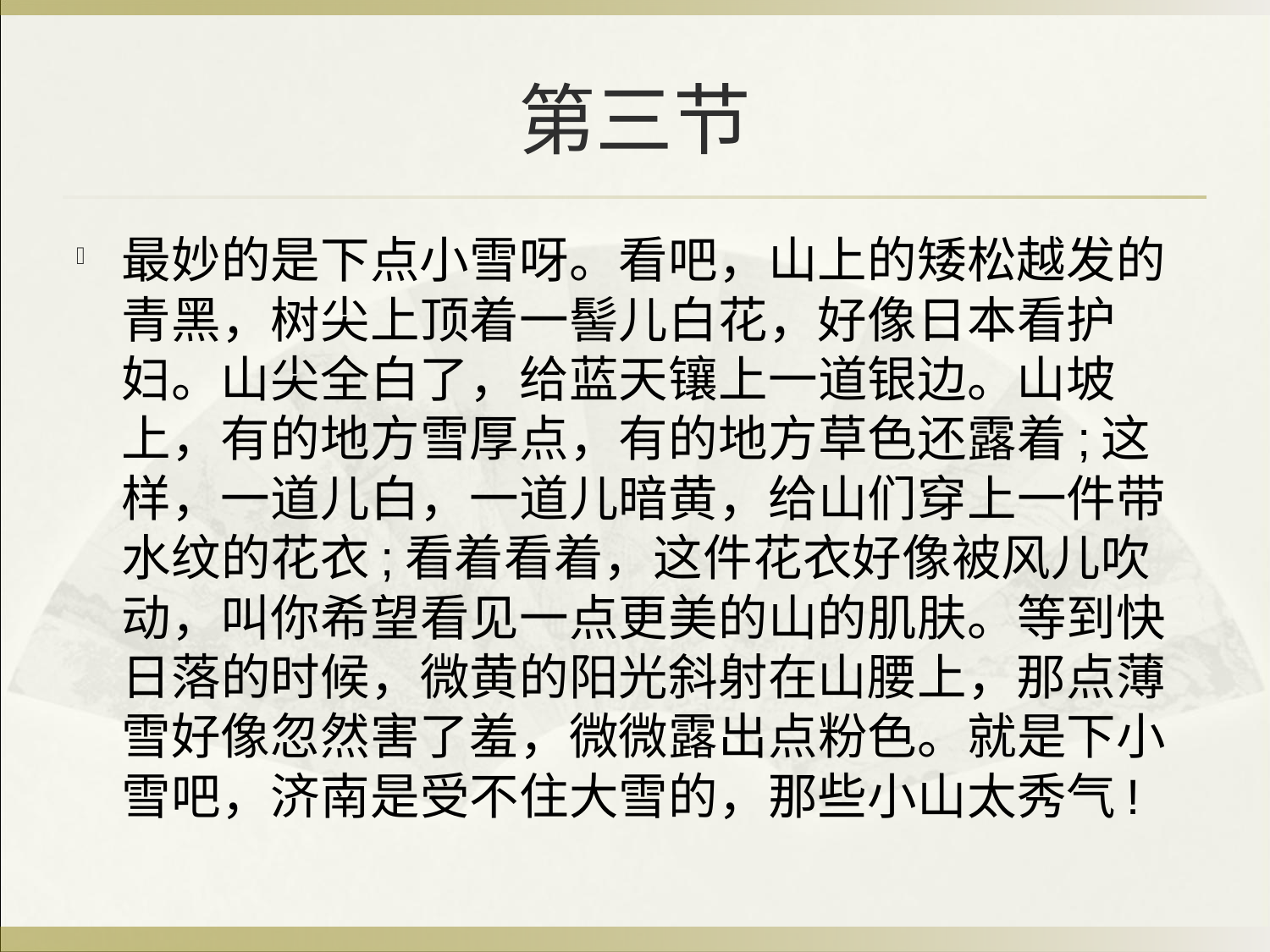

# 第三节
最妙的是下点小雪呀。看吧，山上的矮松越发的青黑，树尖上顶着一髻儿白花，好像日本看护妇。山尖全白了，给蓝天镶上一道银边。山坡上，有的地方雪厚点，有的地方草色还露着;这样，一道儿白，一道儿暗黄，给山们穿上一件带水纹的花衣;看着看着，这件花衣好像被风儿吹动，叫你希望看见一点更美的山的肌肤。等到快日落的时候，微黄的阳光斜射在山腰上，那点薄雪好像忽然害了羞，微微露出点粉色。就是下小雪吧，济南是受不住大雪的，那些小山太秀气!